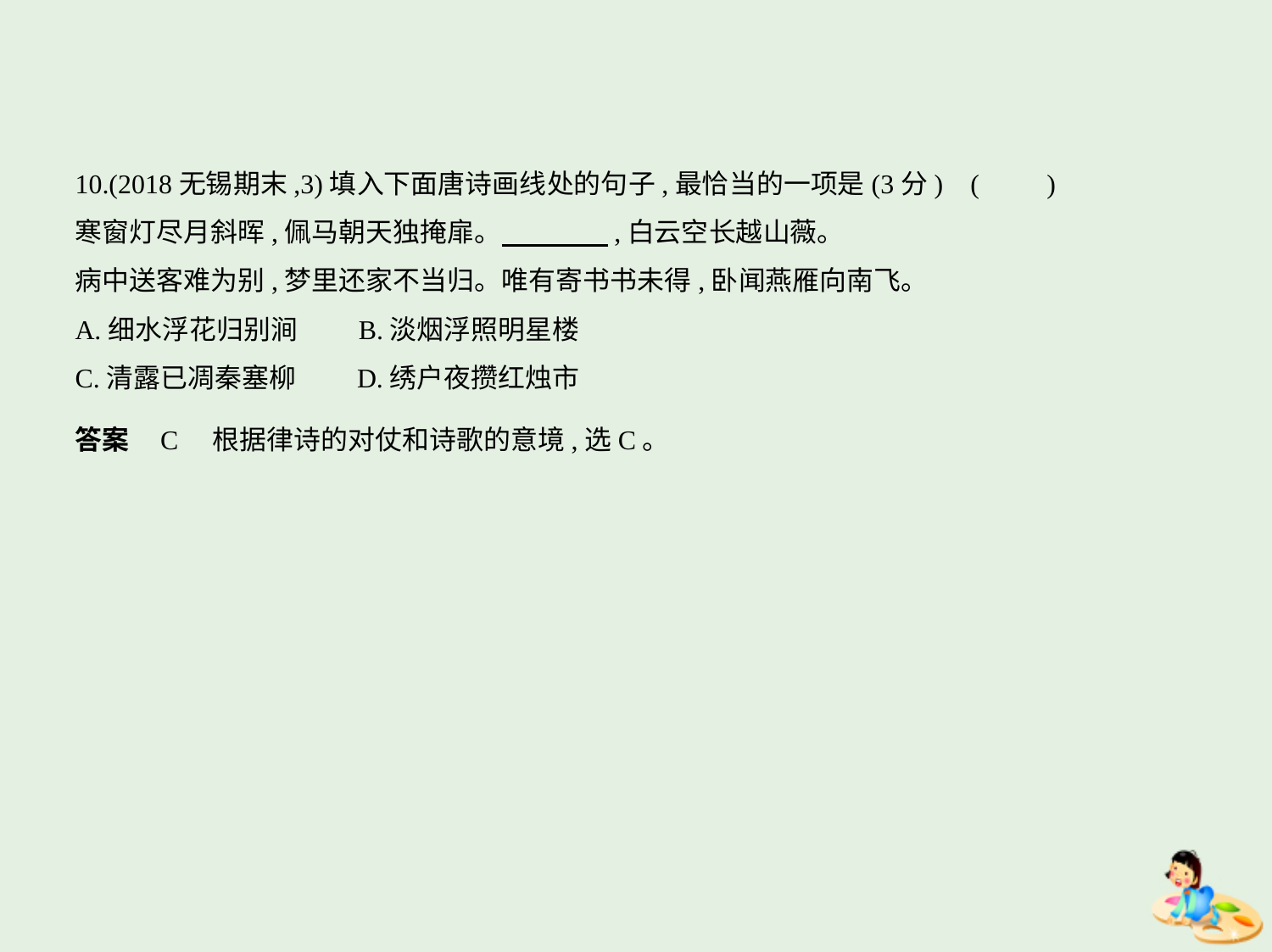

10.(2018无锡期末,3)填入下面唐诗画线处的句子,最恰当的一项是(3分) (　　)
寒窗灯尽月斜晖,佩马朝天独掩扉。　　　    ,白云空长越山薇。
病中送客难为别,梦里还家不当归。唯有寄书书未得,卧闻燕雁向南飞。
A.细水浮花归别涧　　B.淡烟浮照明星楼
C.清露已凋秦塞柳　　D.绣户夜攒红烛市
答案    C　根据律诗的对仗和诗歌的意境,选C。